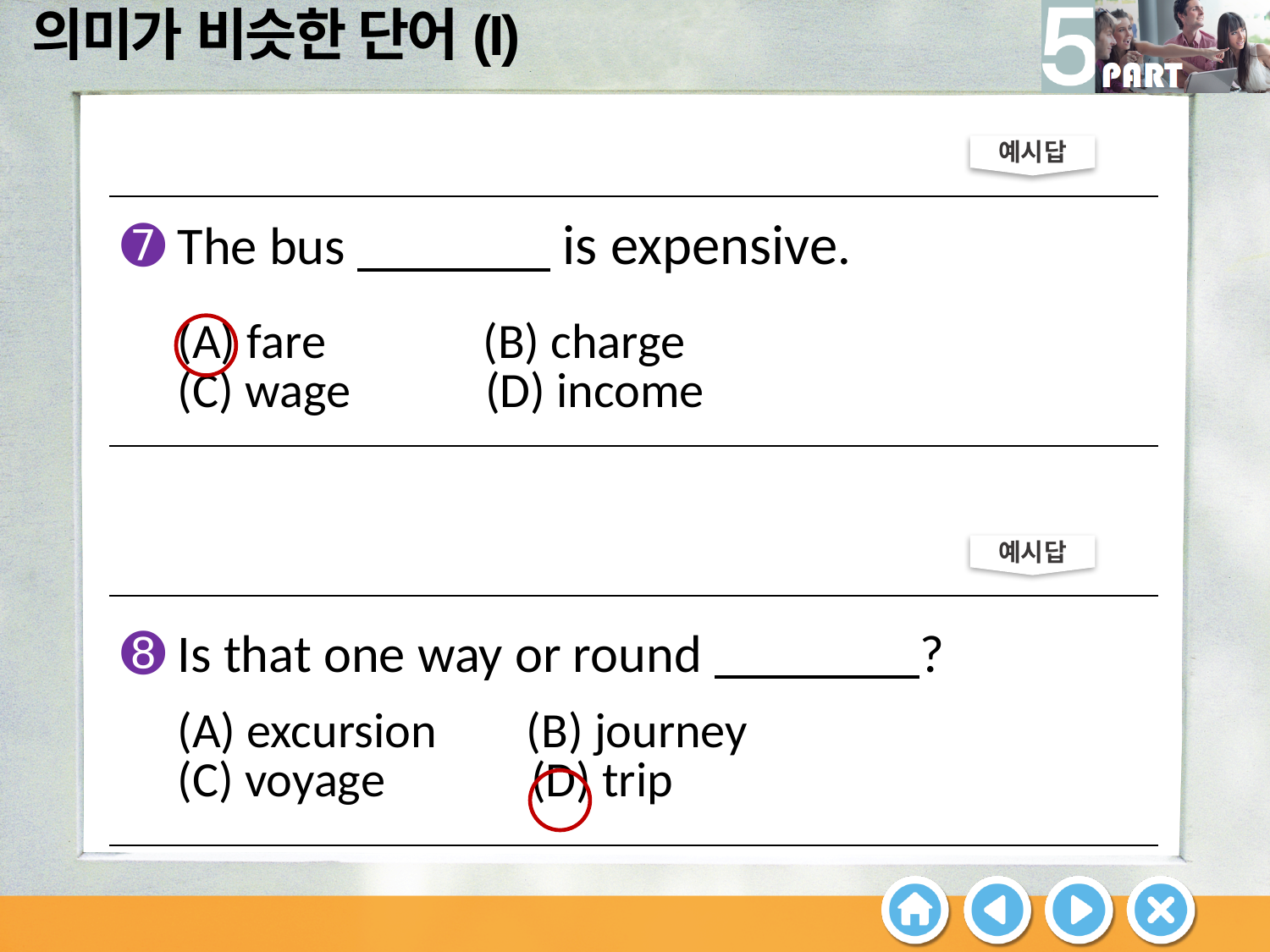

예시답
| ➐ The bus is expensive. (A) fare (B) charge (C) wage (D) income |
| --- |

예시답
| ➑ Is that one way or round ? (A) excursion (B) journey (C) voyage (D) trip |
| --- |